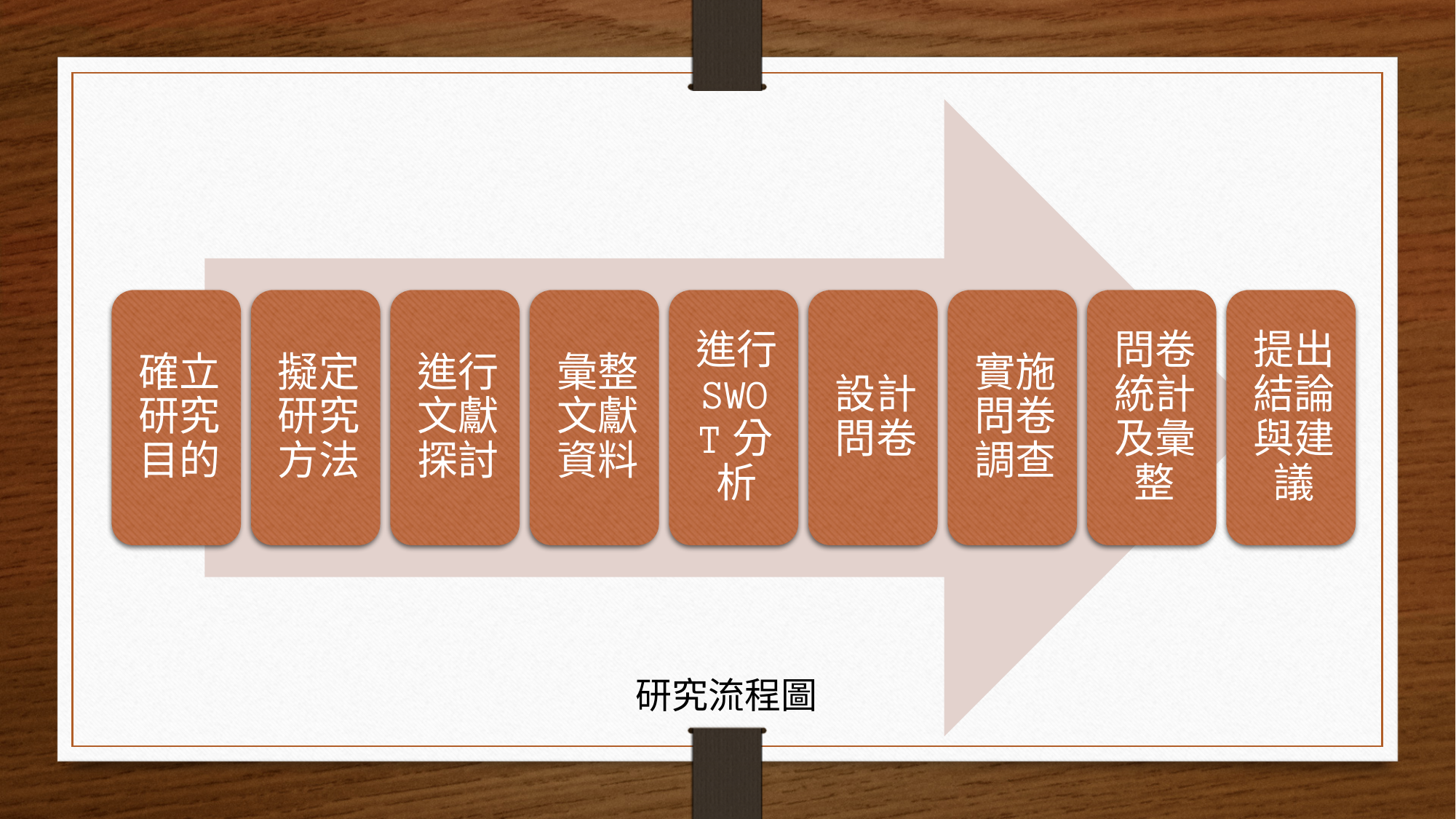

確立研究目的
擬定研究方法
進行文獻探討
彙整文獻資料
進行 SWOT分析
設計問卷
實施問卷調查
問卷統計及彙整
提出結論與建議
研究流程圖